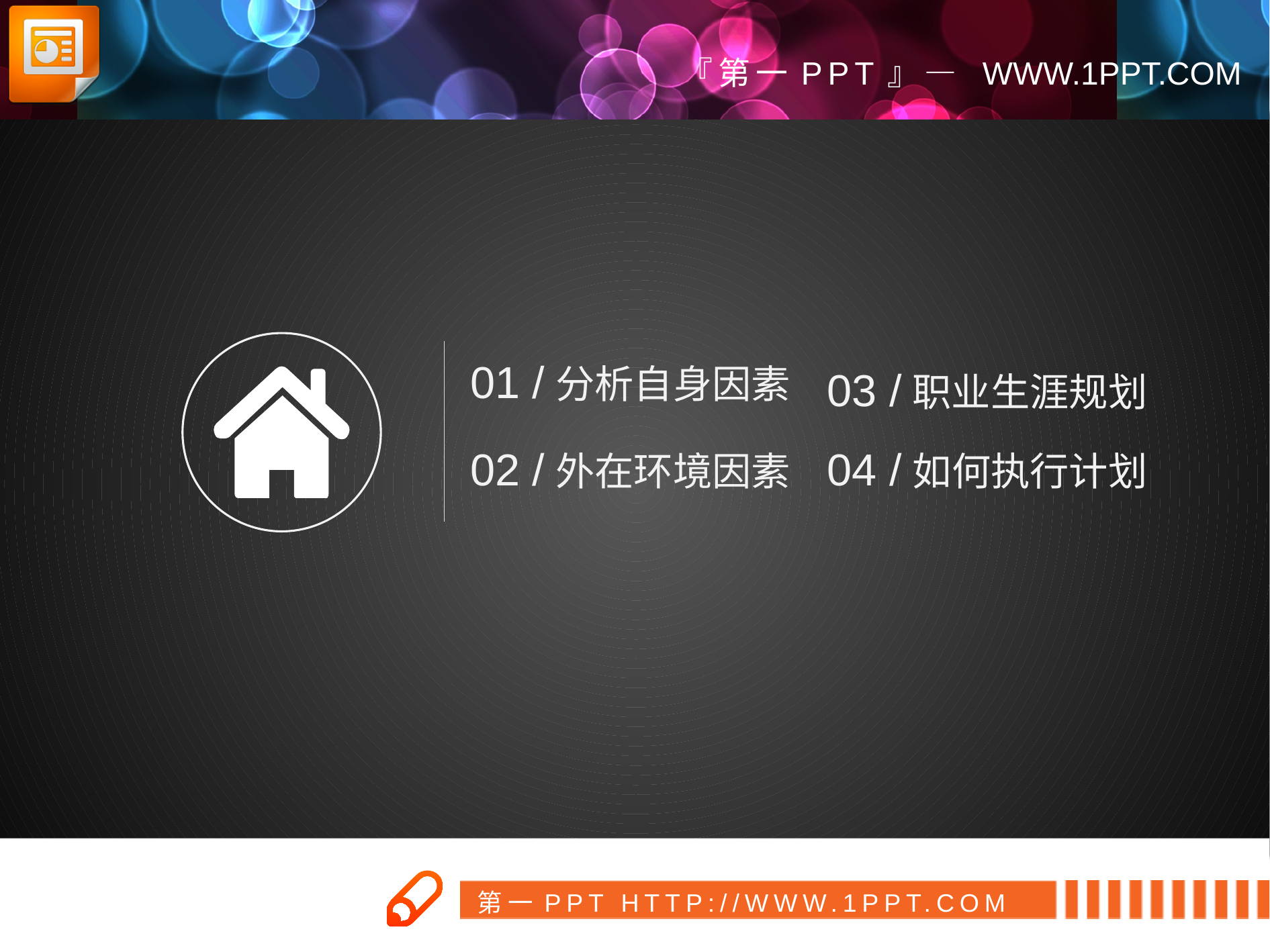

01 /分析自身因素
03 /职业生涯规划

02 /外在环境因素
04 /如何执行计划